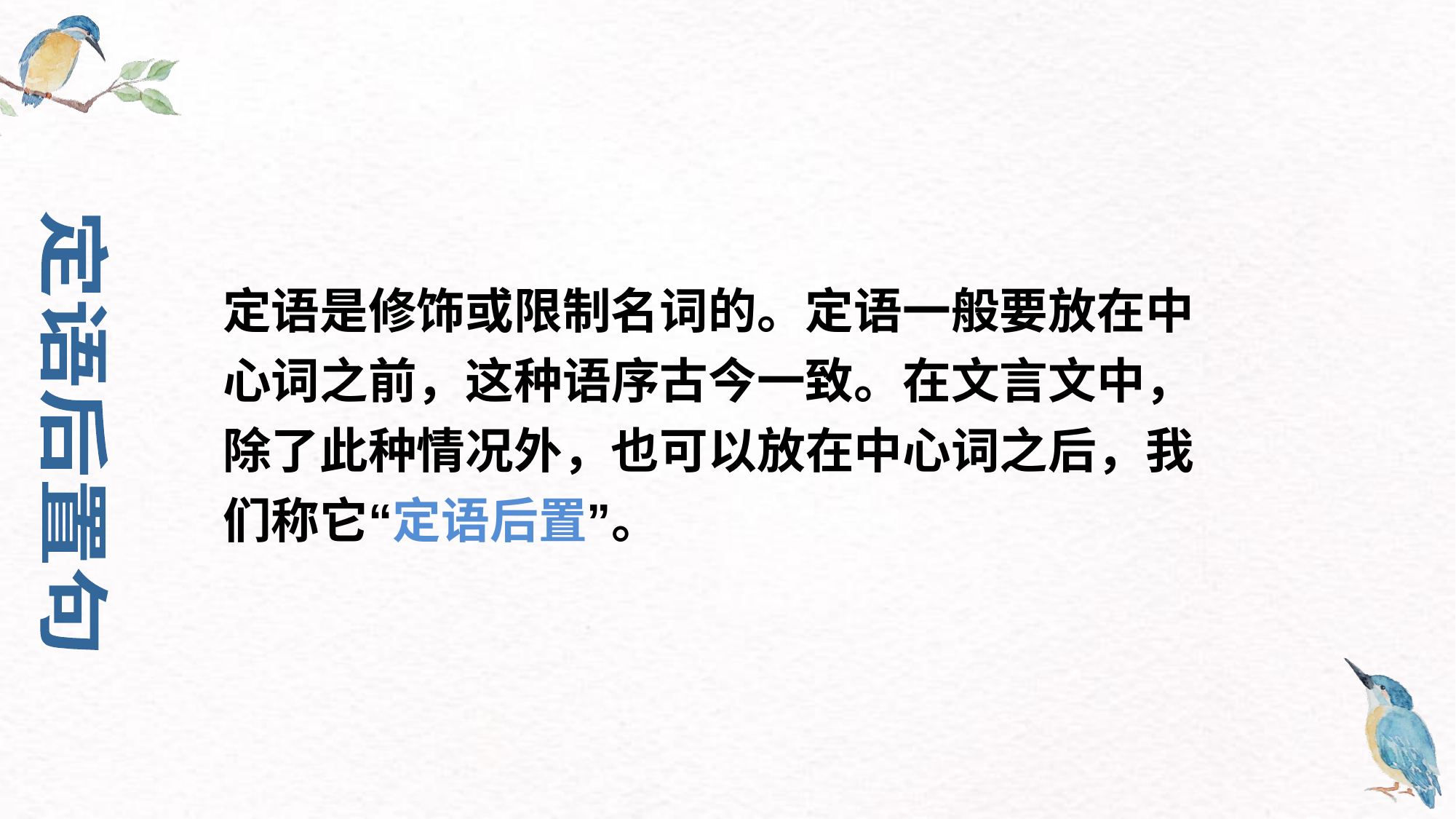

定语是修饰或限制名词的。定语一般要放在中心词之前，这种语序古今一致。在文言文中，除了此种情况外，也可以放在中心词之后，我们称它“定语后置”。
定语后置句